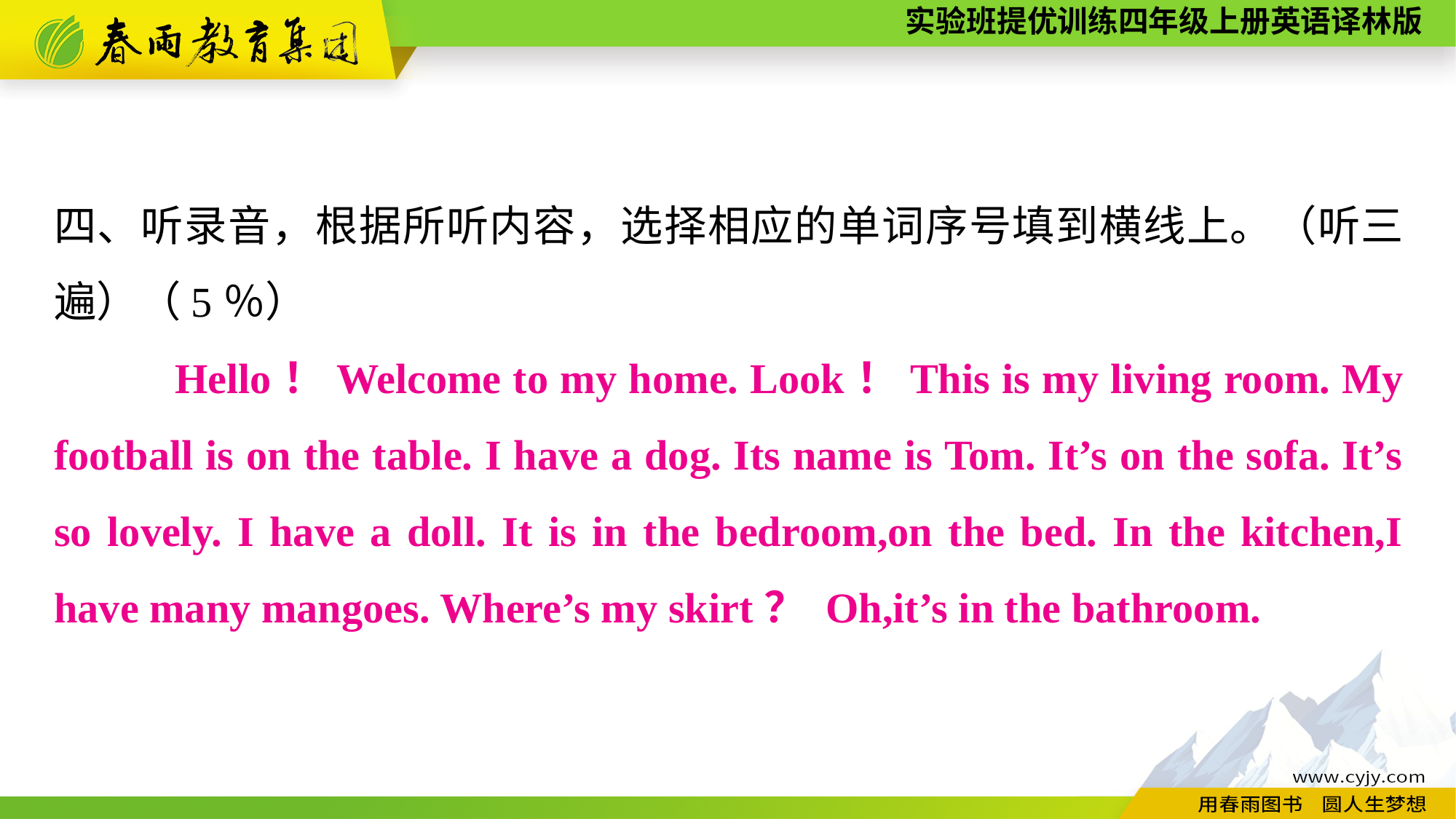

四、听录音，根据所听内容，选择相应的单词序号填到横线上。（听三遍）（5％）
 　　Hello！Welcome to my home. Look！This is my living room. My football is on the table. I have a dog. Its name is Tom. It’s on the sofa. It’s so lovely. I have a doll. It is in the bedroom,on the bed. In the kitchen,I have many mangoes. Where’s my skirt？ Oh,it’s in the bathroom.